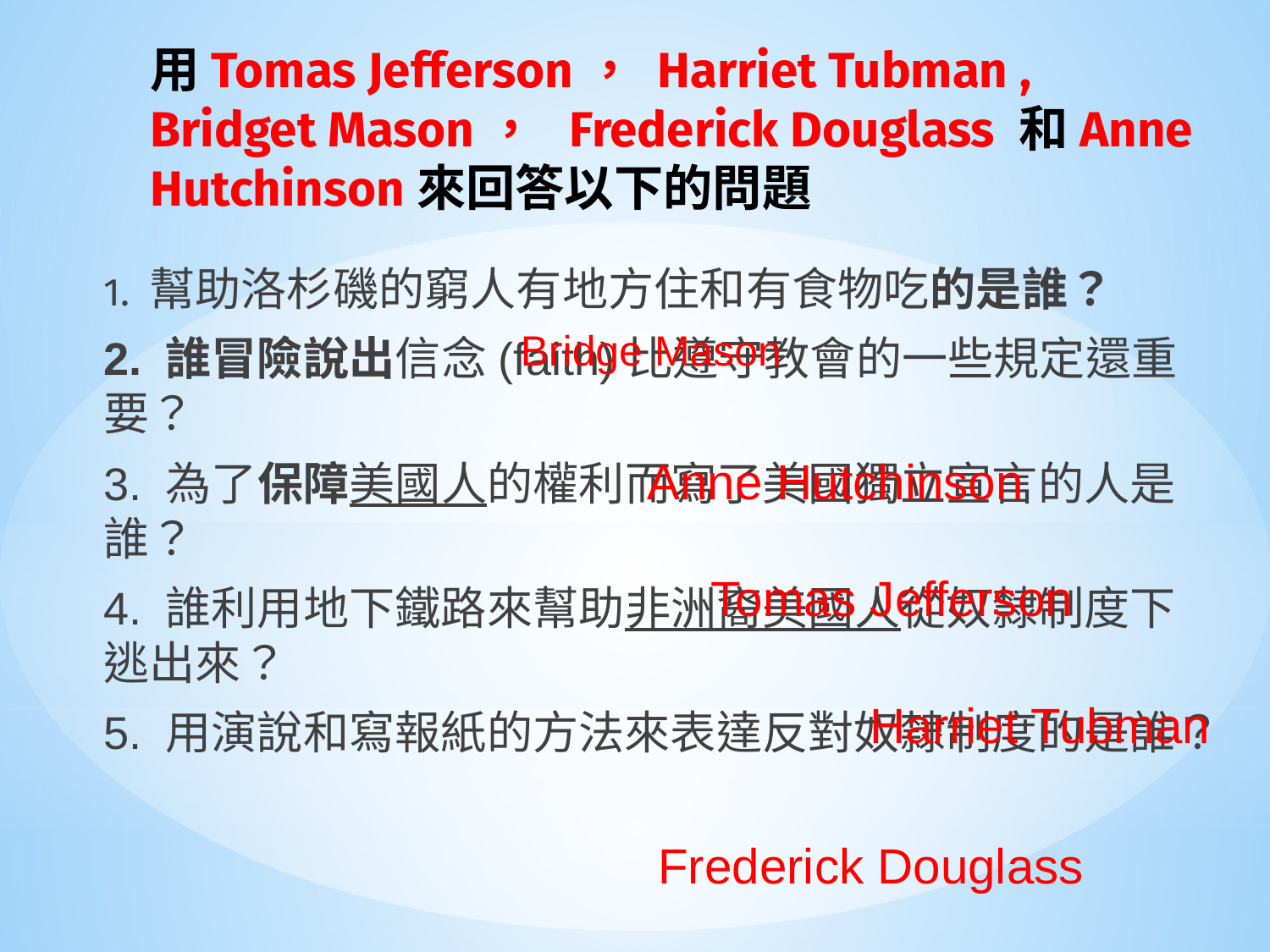

# 用Tomas Jefferson， Harriet Tubman , Bridget Mason，  Frederick Douglass 和Anne Hutchinson來回答以下的問題

1. 幫助洛杉磯的窮人有地方住和有食物吃的是誰？
2. 誰冒險說出信念(faith)比遵守教會的一些規定還重要？
3. 為了保障美國人的權利而寫了美國獨立宣言的人是誰？
4. 誰利用地下鐵路來幫助非洲裔美國人從奴隸制度下逃出來？
5. 用演說和寫報紙的方法來表達反對奴隸制度的是誰？

Bridge Mason

Anne Hutchinson

Tomas Jefferson
Harriet Tubman

Frederick Douglass